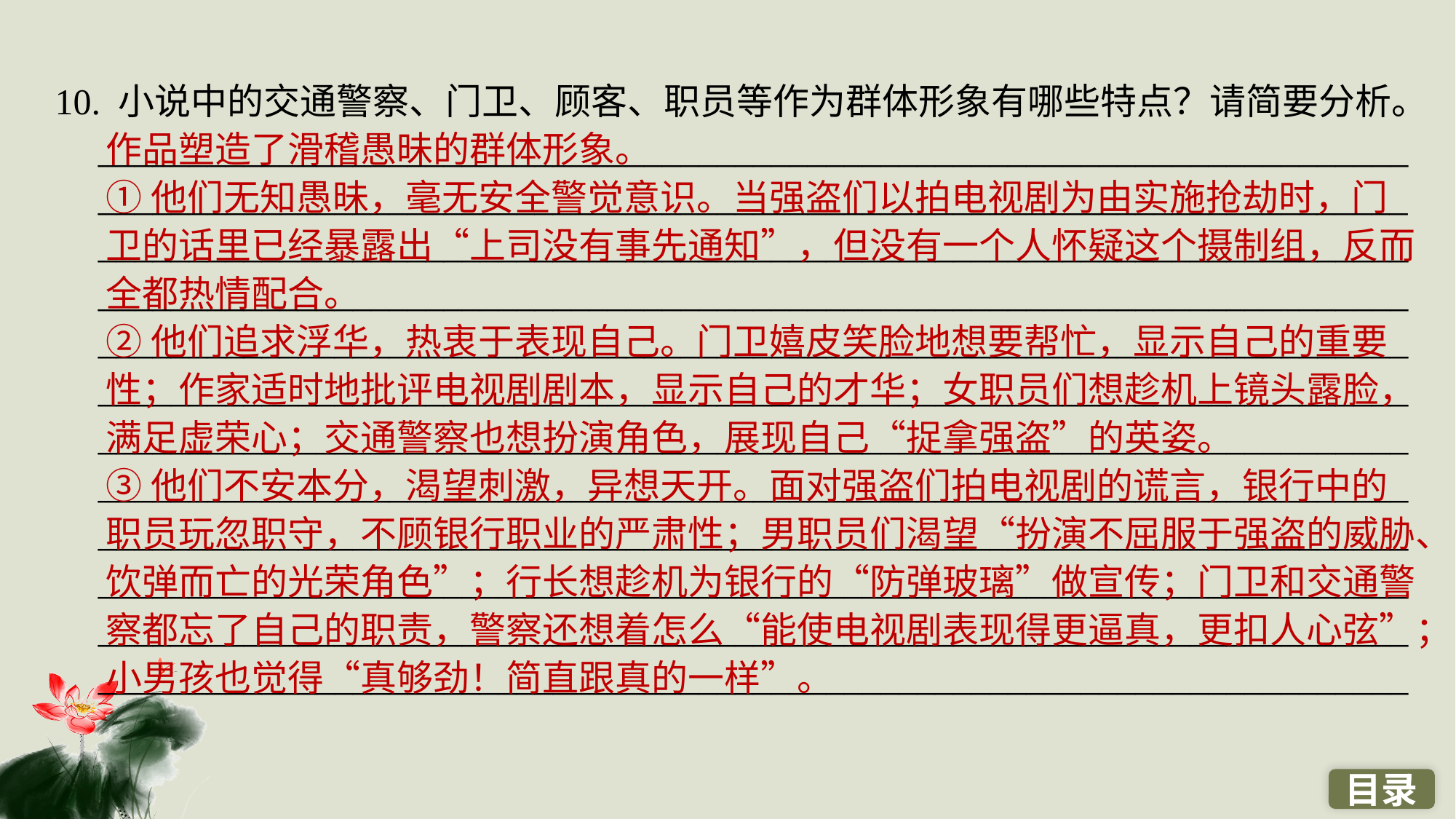

10. 小说中的交通警察、门卫、顾客、职员等作为群体形象有哪些特点？请简要分析。________________________________________________________________________________________________________________________________________________________________________________________________________________________________________________________________________________________________________________________________________________________________________________________________________________________________________________________________________________________________________________________________________________________________________________________________________________________________________________________________________________________________________________________________________________________________________________________________________________________________________________________________________________________________
作品塑造了滑稽愚昧的群体形象。
①他们无知愚昧，毫无安全警觉意识。当强盗们以拍电视剧为由实施抢劫时，门卫的话里已经暴露出“上司没有事先通知”，但没有一个人怀疑这个摄制组，反而全都热情配合。
②他们追求浮华，热衷于表现自己。门卫嬉皮笑脸地想要帮忙，显示自己的重要性；作家适时地批评电视剧剧本，显示自己的才华；女职员们想趁机上镜头露脸，满足虚荣心；交通警察也想扮演角色，展现自己“捉拿强盗”的英姿。
③他们不安本分，渴望刺激，异想天开。面对强盗们拍电视剧的谎言，银行中的职员玩忽职守，不顾银行职业的严肃性；男职员们渴望“扮演不屈服于强盗的威胁、饮弹而亡的光荣角色”；行长想趁机为银行的“防弹玻璃”做宣传；门卫和交通警察都忘了自己的职责，警察还想着怎么“能使电视剧表现得更逼真，更扣人心弦”；小男孩也觉得“真够劲！简直跟真的一样”。